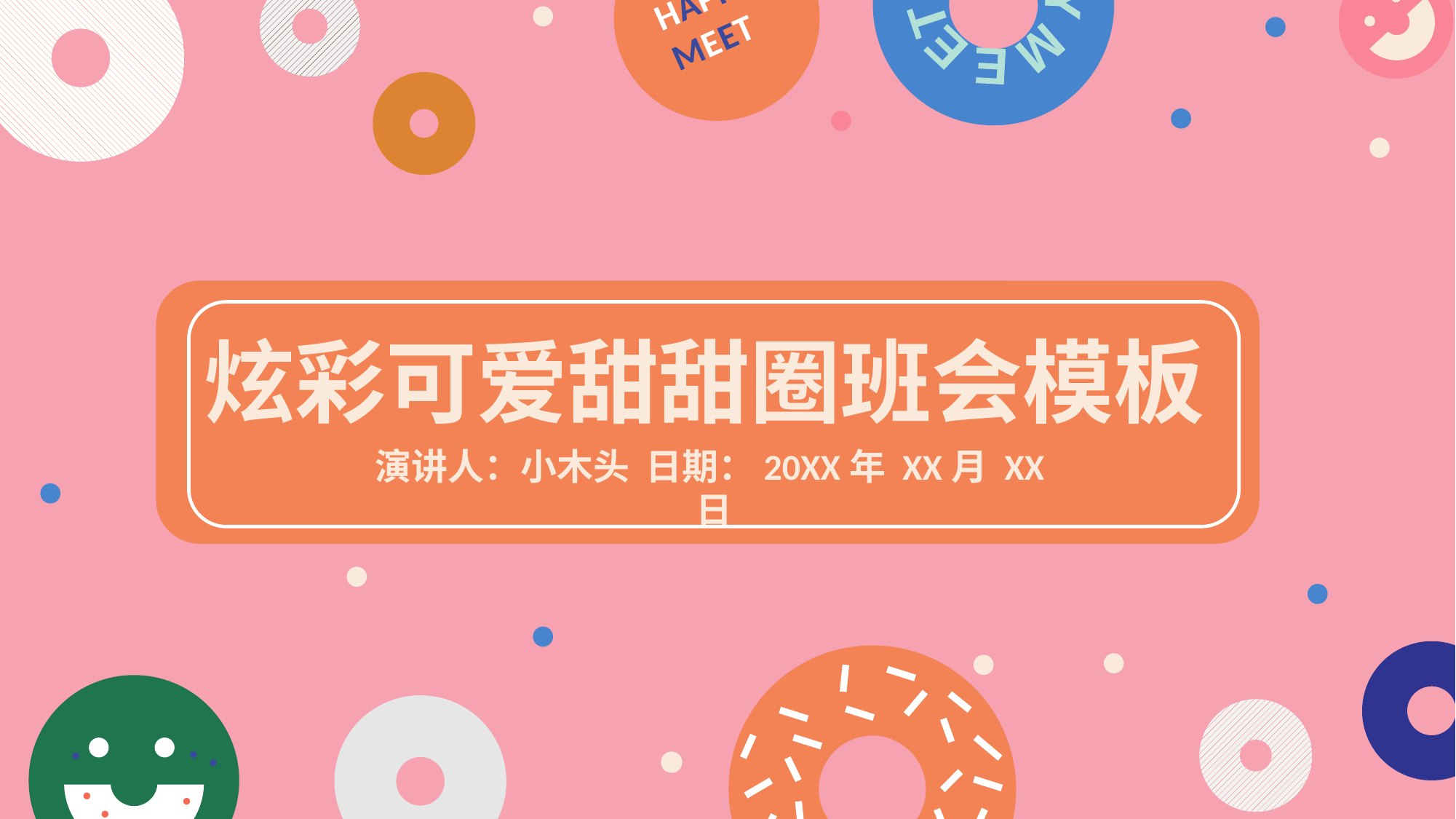

H A P P Y M E ET

HAPPY
MEET

炫彩可爱甜甜圈班会模板
演讲人：小木头  日期：20XX年 XX月 XX日